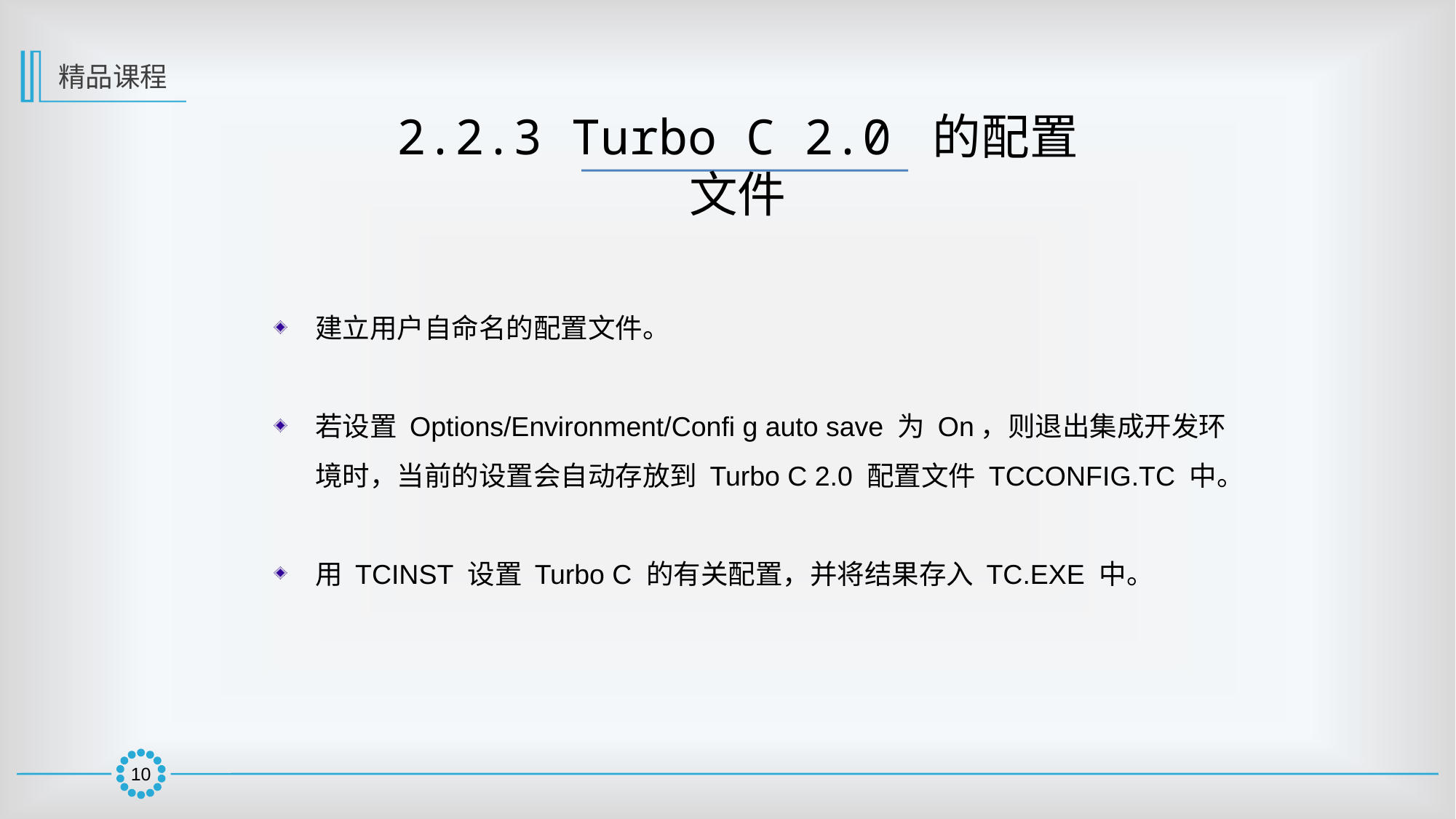

精品课程
2.2.3 Turbo C 2.0 的配置文件

建立用户自命名的配置文件。

若设置 Options/Environment/Confi g auto save 为 On，则退出集成开发环境时，当前的设置会自动存放到 Turbo C 2.0 配置文件 TCCONFIG.TC 中。

用 TCINST 设置 Turbo C 的有关配置，并将结果存入 TC.EXE 中。

10